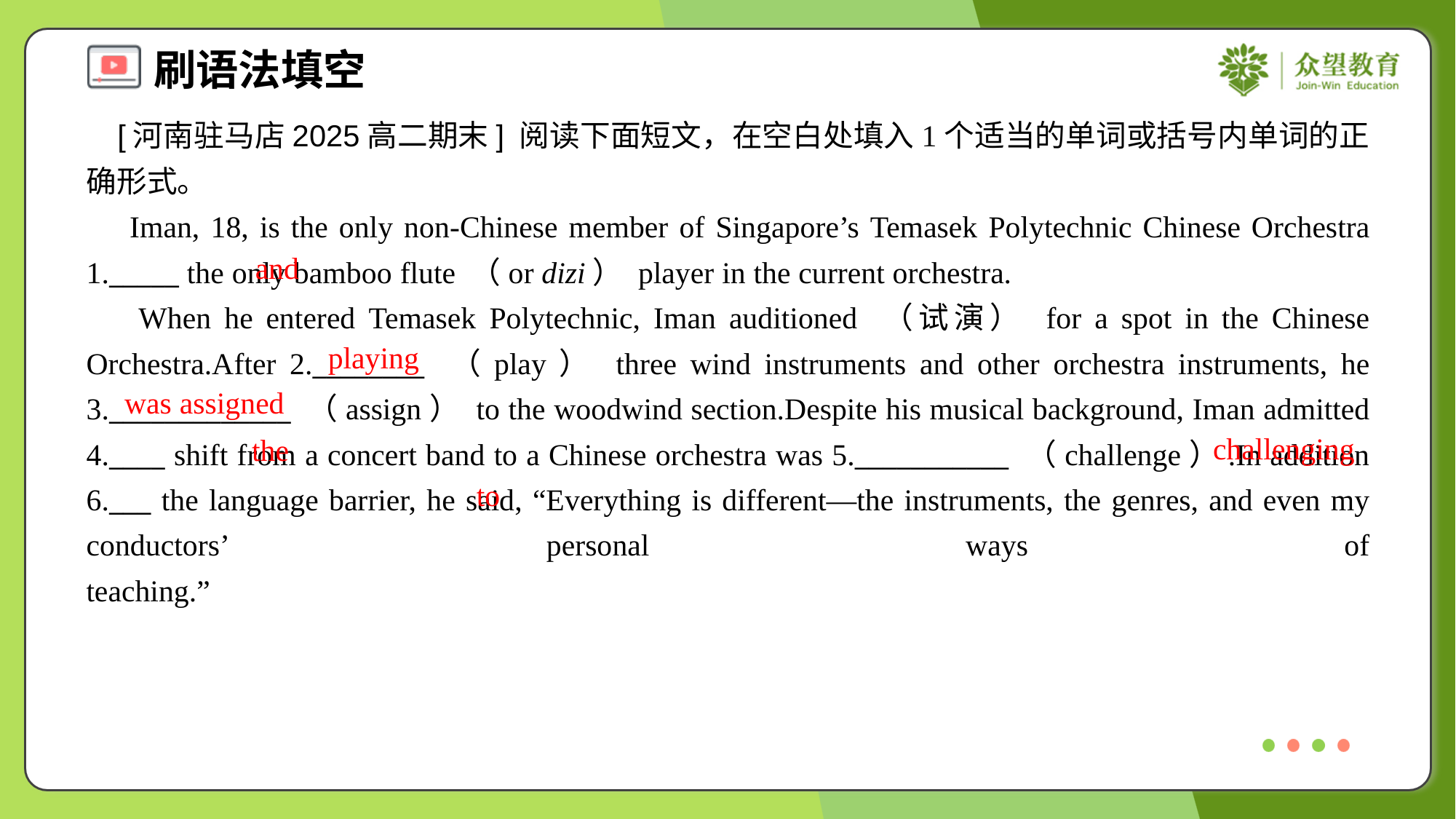

[河南驻马店2025高二期末] 阅读下面短文，在空白处填入1个适当的单词或括号内单词的正确形式。
    Iman, 18, is the only non-Chinese member of Singapore’s Temasek Polytechnic Chinese Orchestra 1._____ the only bamboo flute （or dizi） player in the current orchestra.
    When he entered Temasek Polytechnic, Iman auditioned （试演） for a spot in the Chinese Orchestra.After 2.________ （play） three wind instruments and other orchestra instruments, he 3._____________ （assign） to the woodwind section.Despite his musical background, Iman admitted 4.____ shift from a concert band to a Chinese orchestra was 5.___________ （challenge）.In addition 6.___ the language barrier, he said, “Everything is different—the instruments, the genres, and even my conductors’ personal ways of teaching.”#1.2
and
playing
was assigned
challenging
the
to